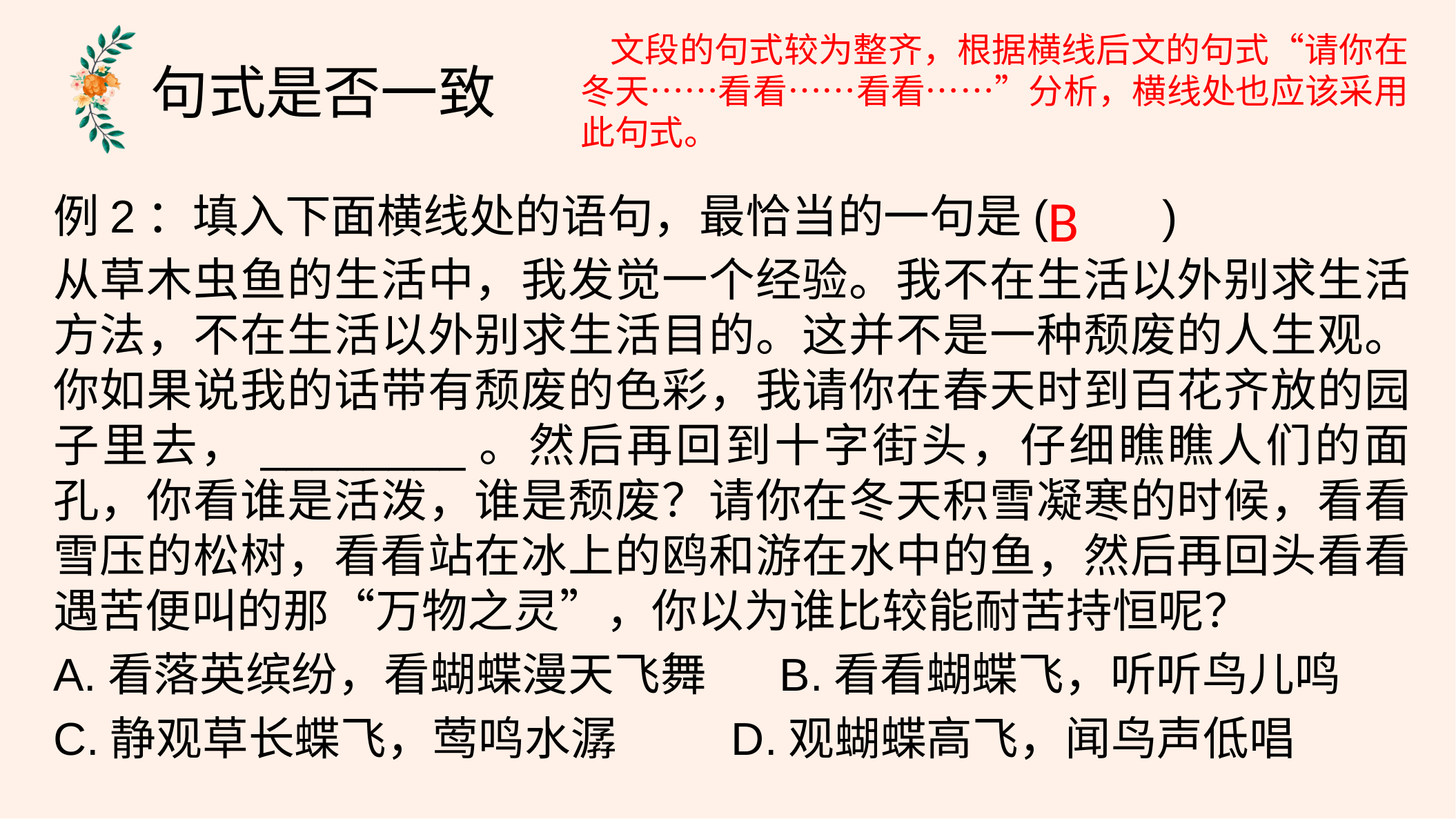

文段的句式较为整齐，根据横线后文的句式“请你在冬天……看看……看看……”分析，横线处也应该采用此句式。
句式是否一致
B
例2：填入下面横线处的语句，最恰当的一句是(　　)
从草木虫鱼的生活中，我发觉一个经验。我不在生活以外别求生活方法，不在生活以外别求生活目的。这并不是一种颓废的人生观。你如果说我的话带有颓废的色彩，我请你在春天时到百花齐放的园子里去，________。然后再回到十字街头，仔细瞧瞧人们的面孔，你看谁是活泼，谁是颓废？请你在冬天积雪凝寒的时候，看看雪压的松树，看看站在冰上的鸥和游在水中的鱼，然后再回头看看遇苦便叫的那“万物之灵”，你以为谁比较能耐苦持恒呢？
A.看落英缤纷，看蝴蝶漫天飞舞      B.看看蝴蝶飞，听听鸟儿鸣
C.静观草长蝶飞，莺鸣水潺          D.观蝴蝶高飞，闻鸟声低唱